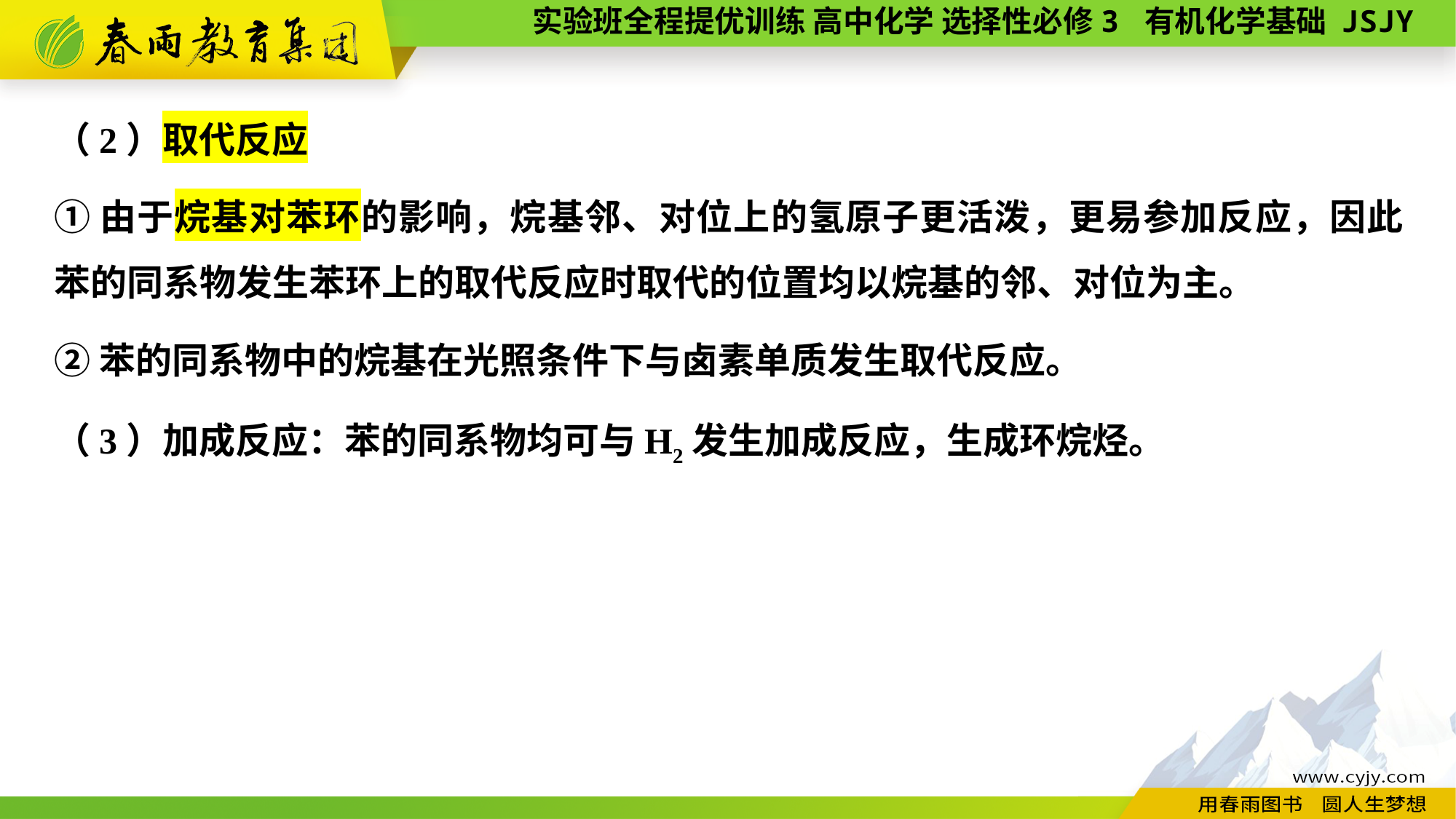

（2）取代反应
①由于烷基对苯环的影响，烷基邻、对位上的氢原子更活泼，更易参加反应，因此苯的同系物发生苯环上的取代反应时取代的位置均以烷基的邻、对位为主。
②苯的同系物中的烷基在光照条件下与卤素单质发生取代反应。
（3）加成反应：苯的同系物均可与H2发生加成反应，生成环烷烃。